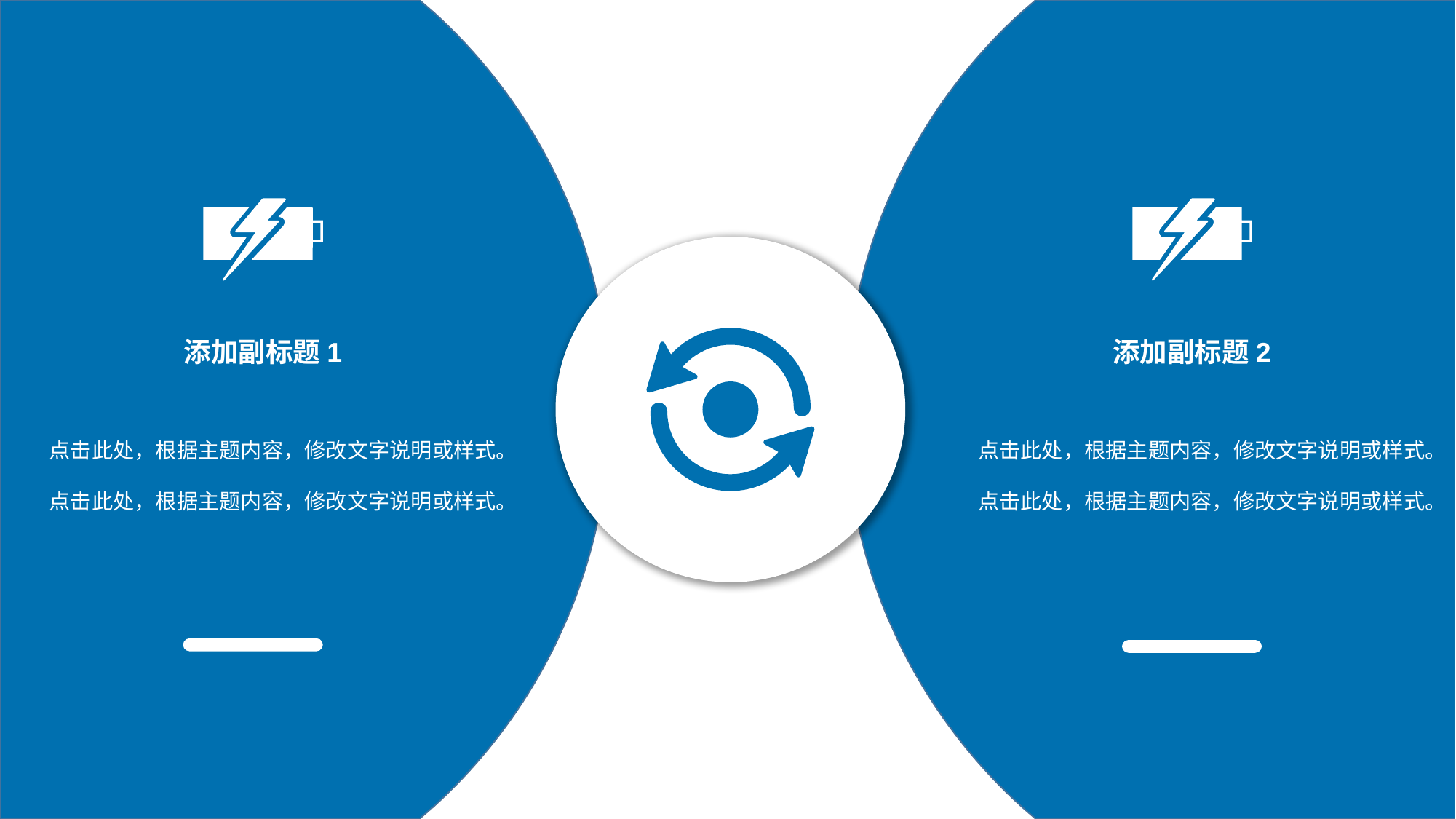

添加副标题1

添加副标题2
点击此处，根据主题内容，修改文字说明或样式。

点击此处，根据主题内容，修改文字说明或样式。
点击此处，根据主题内容，修改文字说明或样式。

点击此处，根据主题内容，修改文字说明或样式。